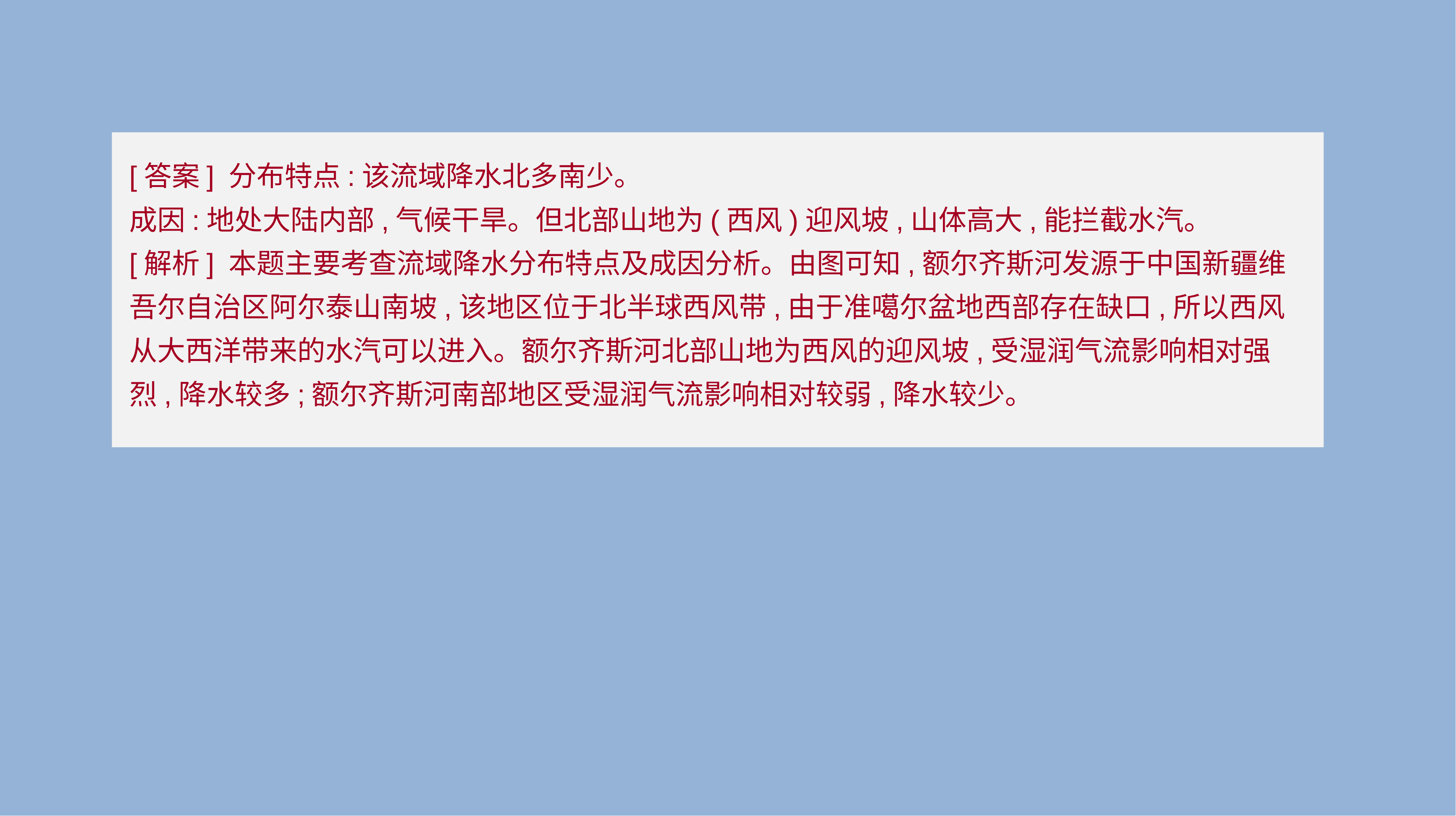

[答案] 分布特点:该流域降水北多南少。
成因:地处大陆内部,气候干旱。但北部山地为(西风)迎风坡,山体高大,能拦截水汽。
[解析] 本题主要考查流域降水分布特点及成因分析。由图可知,额尔齐斯河发源于中国新疆维吾尔自治区阿尔泰山南坡,该地区位于北半球西风带,由于准噶尔盆地西部存在缺口,所以西风从大西洋带来的水汽可以进入。额尔齐斯河北部山地为西风的迎风坡,受湿润气流影响相对强烈,降水较多;额尔齐斯河南部地区受湿润气流影响相对较弱,降水较少。